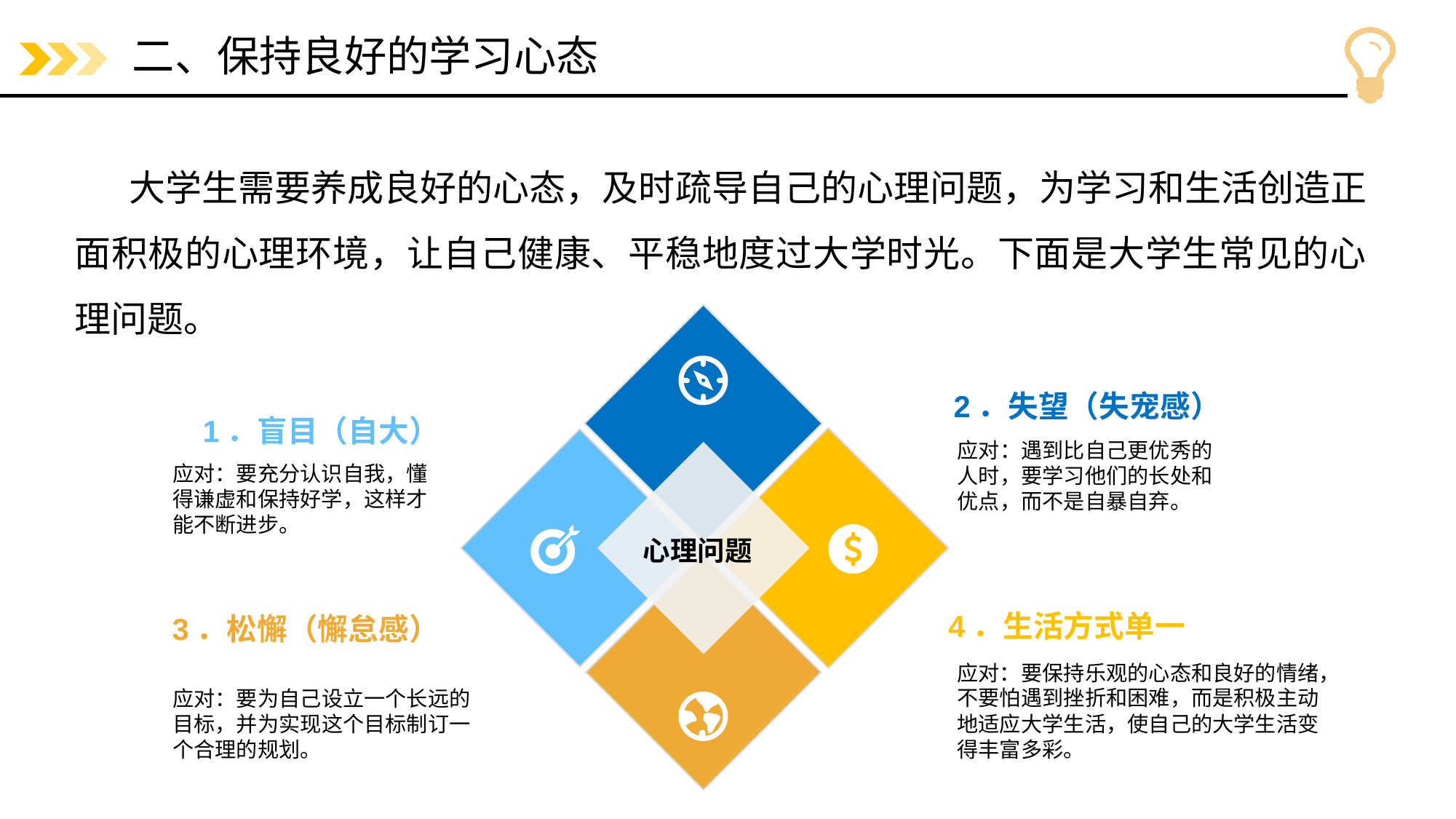

7
# 二、保持良好的学习心态
大学生需要养成良好的心态，及时疏导自己的心理问题，为学习和生活创造正面积极的心理环境，让自己健康、平稳地度过大学时光。下面是大学生常见的心理问题。

2．失望（失宠感）
1．盲目（自大）

4．生活方式单一
3．松懈（懈怠感）

心理问题
应对：遇到比自己更优秀的人时，要学习他们的长处和优点，而不是自暴自弃。
应对：要充分认识自我，懂得谦虚和保持好学，这样才能不断进步。
应对：要保持乐观的心态和良好的情绪，不要怕遇到挫折和困难，而是积极主动地适应大学生活，使自己的大学生活变得丰富多彩。
应对：要为自己设立一个长远的目标，并为实现这个目标制订一个合理的规划。